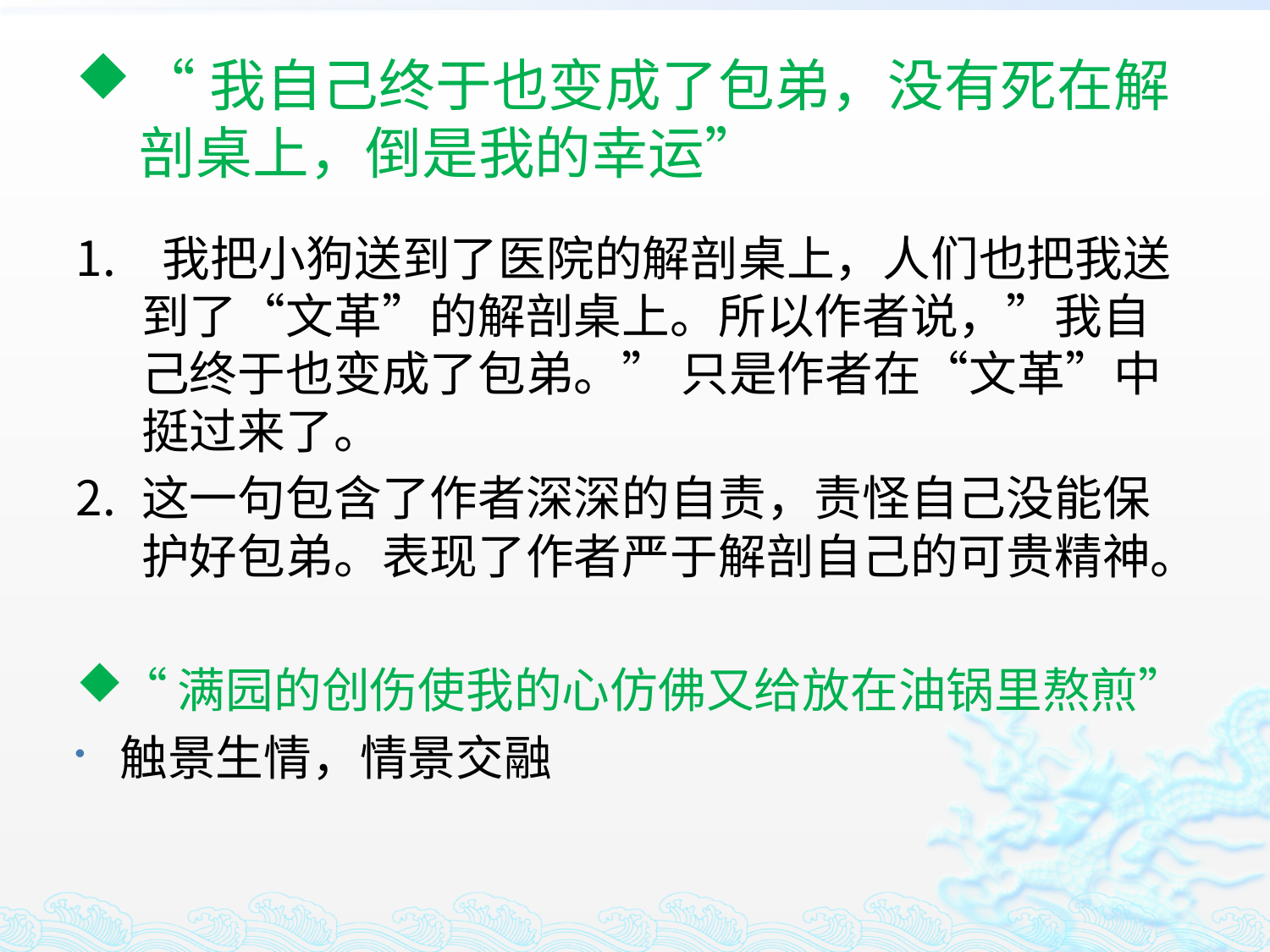

# “我自己终于也变成了包弟，没有死在解剖桌上，倒是我的幸运”
 我把小狗送到了医院的解剖桌上，人们也把我送到了“文革”的解剖桌上。所以作者说，”我自己终于也变成了包弟。” 只是作者在“文革”中挺过来了。
这一句包含了作者深深的自责，责怪自己没能保护好包弟。表现了作者严于解剖自己的可贵精神。

“满园的创伤使我的心仿佛又给放在油锅里熬煎”
触景生情，情景交融